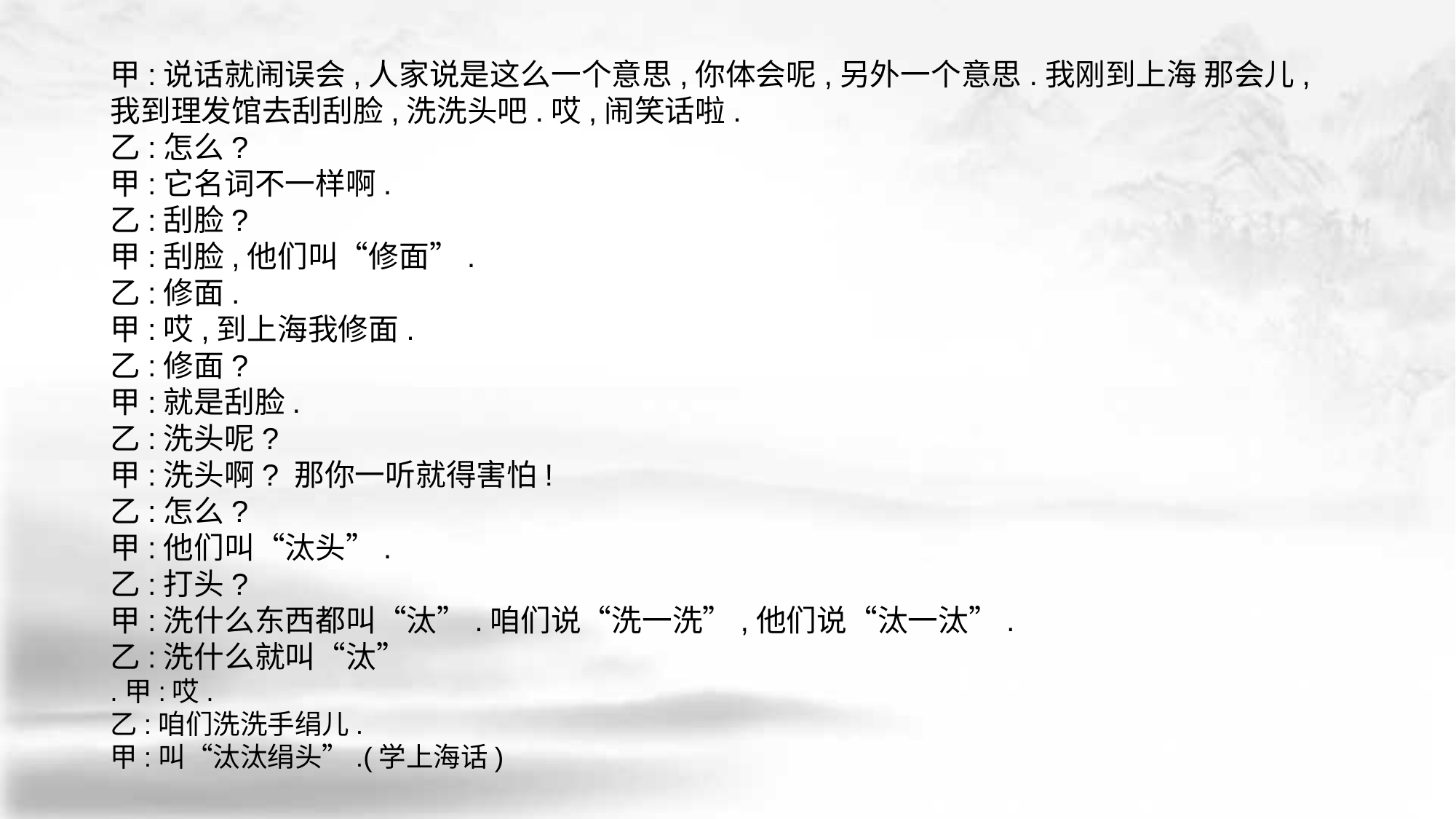

甲:说话就闹误会,人家说是这么一个意思,你体会呢,另外一个意思.我刚到上海 那会儿,我到理发馆去刮刮脸,洗洗头吧.哎,闹笑话啦.
乙:怎么?
甲:它名词不一样啊.
乙:刮脸?
甲:刮脸,他们叫“修面”.
乙:修面.
甲:哎,到上海我修面.
乙:修面?
甲:就是刮脸.
乙:洗头呢?
甲:洗头啊? 那你一听就得害怕!
乙:怎么?
甲:他们叫“汰头”.
乙:打头?
甲:洗什么东西都叫“汰”.咱们说“洗一洗”,他们说“汰一汰”.
乙:洗什么就叫“汰”
.甲:哎.
乙:咱们洗洗手绢儿.
甲:叫“汰汰绢头”.(学上海话)